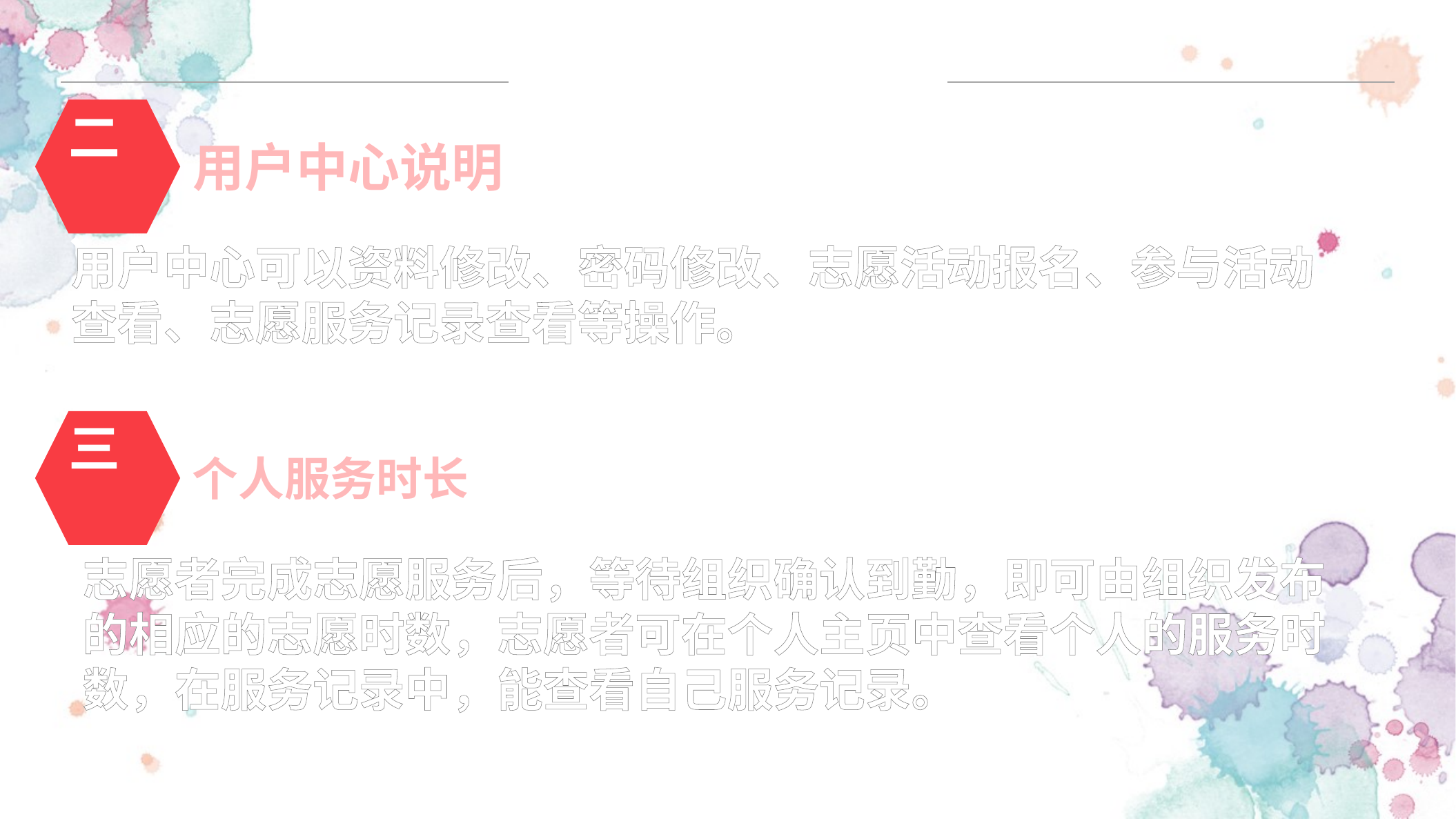

二、
用户中心说明
用户中心可以资料修改、密码修改、志愿活动报名、参与活动查看、志愿服务记录查看等操作。
三、
个人服务时长
志愿者完成志愿服务后，等待组织确认到勤，即可由组织发布的相应的志愿时数，志愿者可在个人主页中查看个人的服务时数，在服务记录中，能查看自己服务记录。